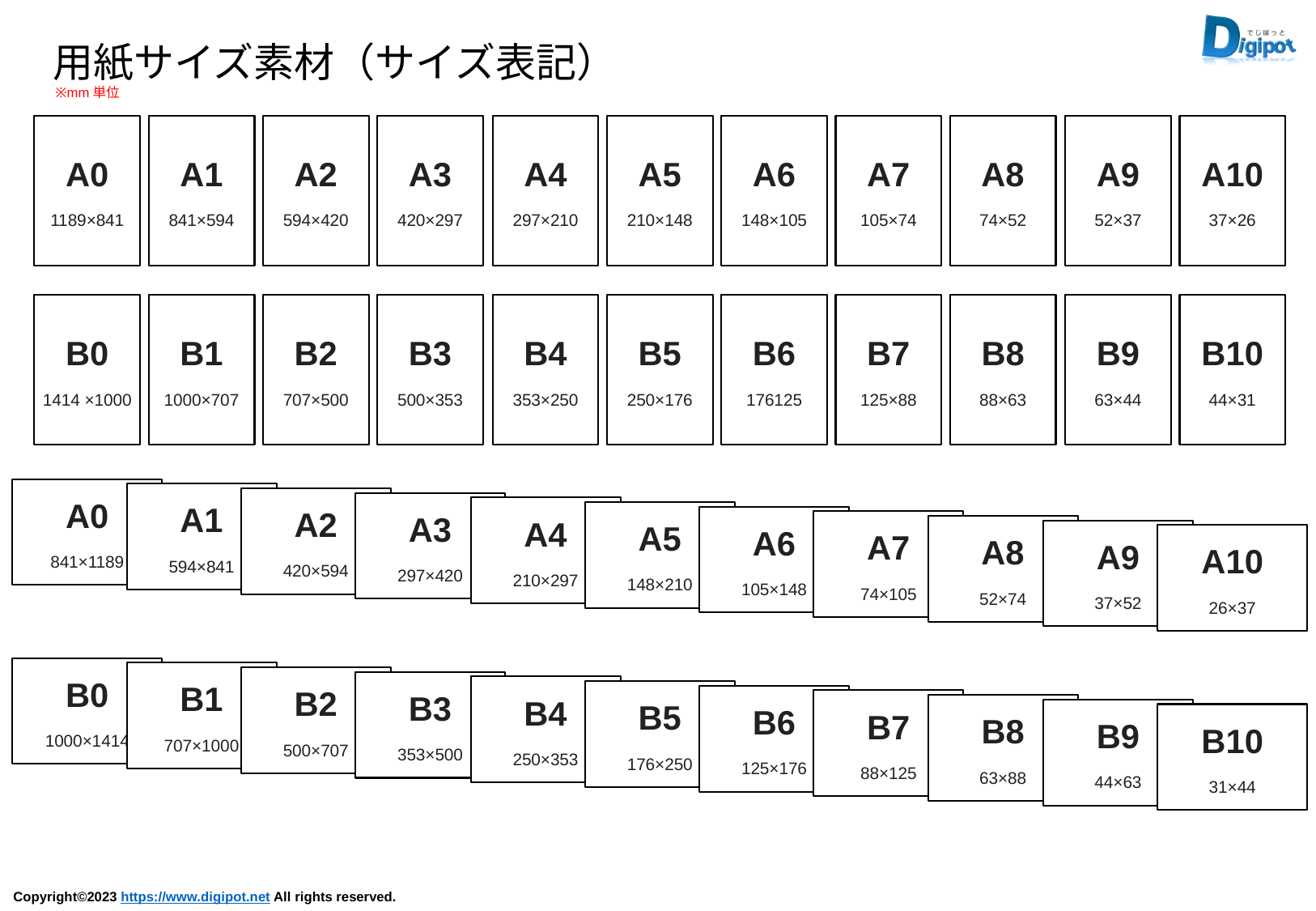

用紙サイズ素材（サイズ表記）
※mm単位

A0
1189×841

A1
841×594

A2
594×420

A3
420×297

A4
297×210

A5
210×148

A6
148×105

A7
105×74

A8
74×52

A9
52×37

A10
37×26

B0
1414 ×1000

B1
1000×707

B2
707×500

B3
500×353

B4
353×250

B5
250×176

B6
176125

B7
125×88

B8
88×63

B9
63×44

B10
44×31

A0
841×1189

A1
594×841

A2
420×594

A3
297×420

A4
210×297

A5
148×210

A6
105×148

A7
74×105

A8
52×74

A9
37×52

A10
26×37

B0
1000×1414

B1
707×1000

B2
500×707

B3
353×500

B4
250×353

B5
176×250

B6
125×176

B7
88×125

B8
63×88

B9
44×63

B10
31×44